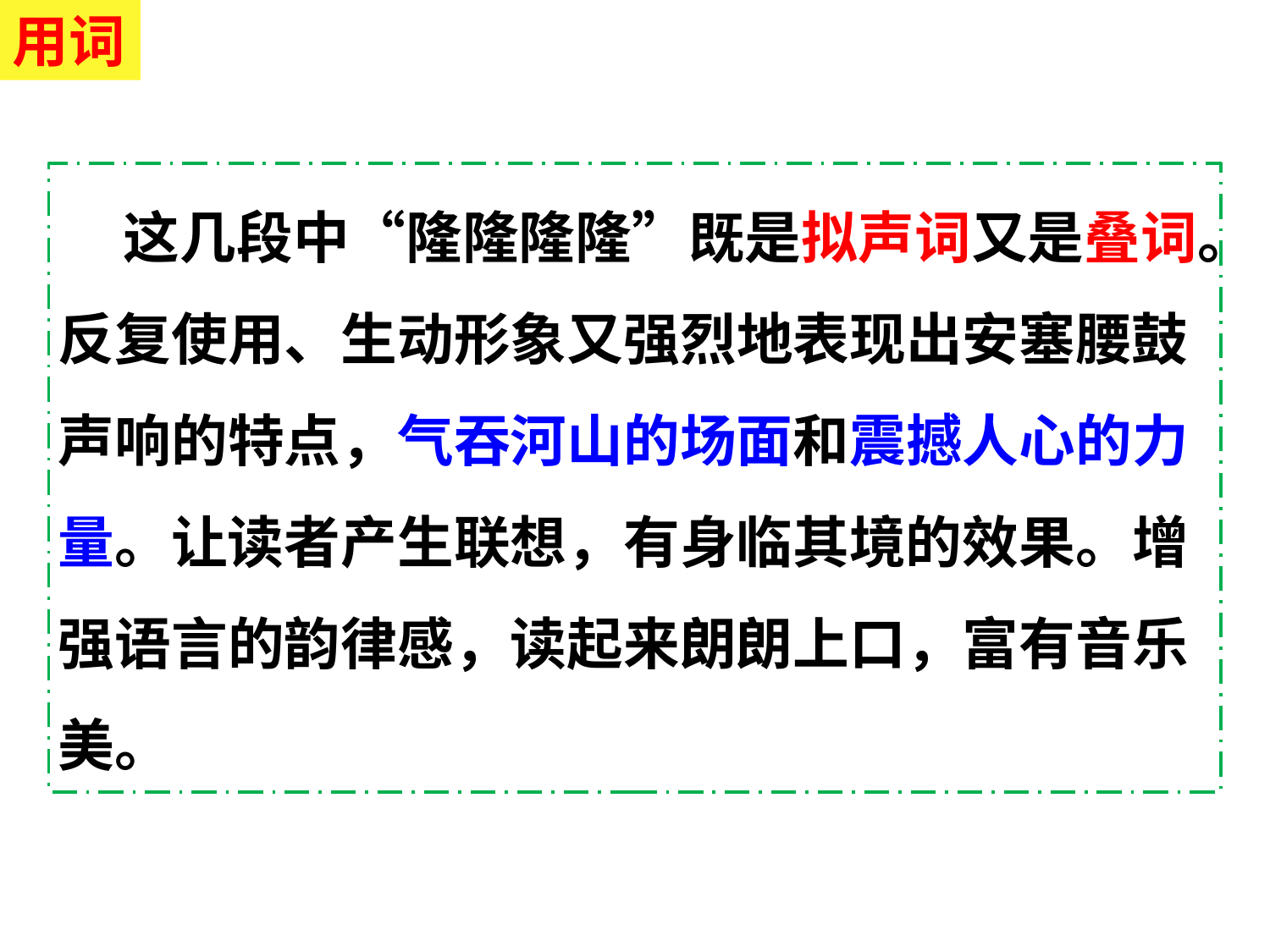

用词
    这几段中“隆隆隆隆”既是拟声词又是叠词。反复使用、生动形象又强烈地表现出安塞腰鼓声响的特点，气吞河山的场面和震撼人心的力量。让读者产生联想，有身临其境的效果。增强语言的韵律感，读起来朗朗上口，富有音乐美。